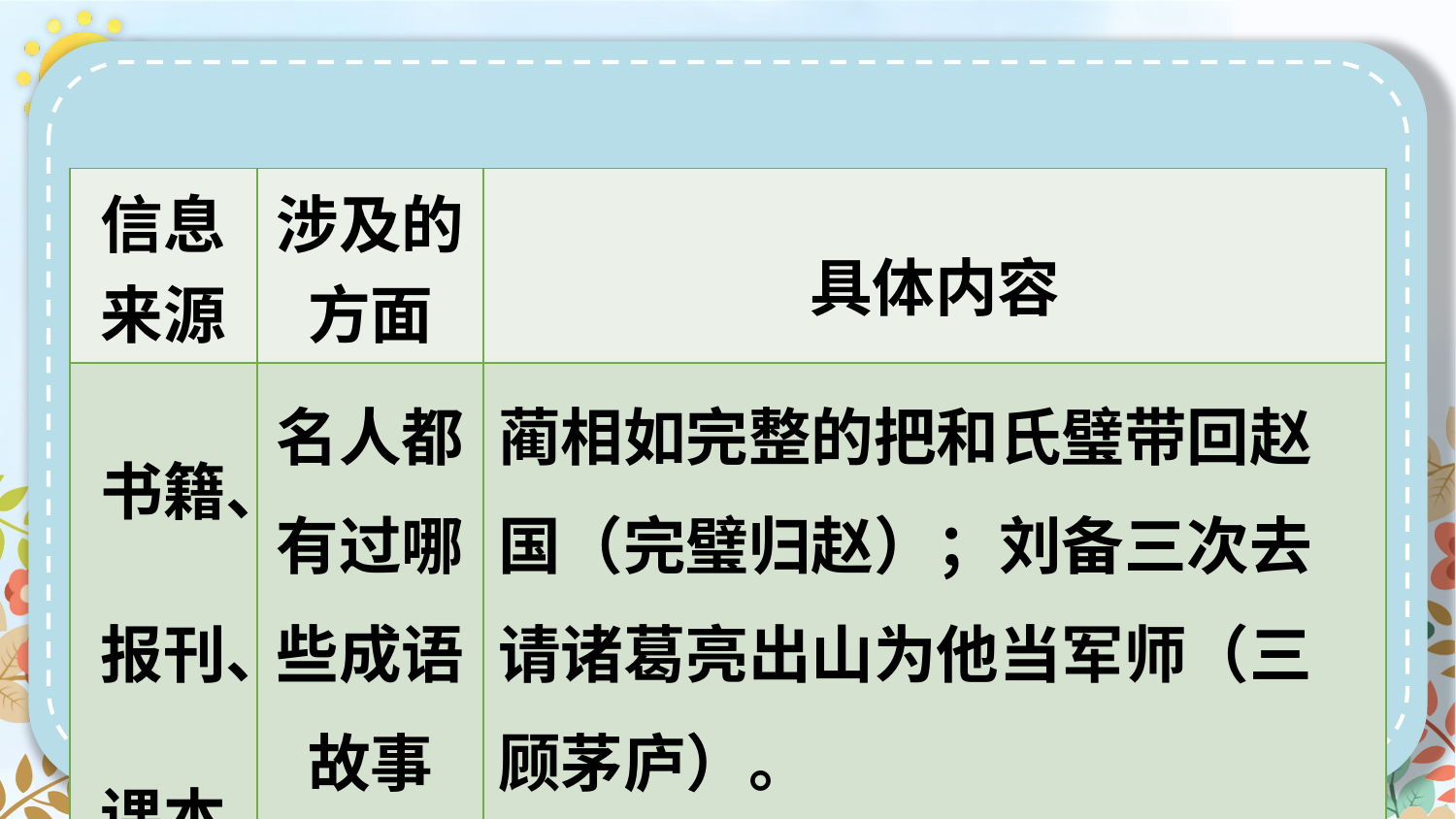

| 信息来源 | 涉及的方面 | 具体内容 |
| --- | --- | --- |
| 书籍、报刊、课本 | 名人都有过哪些成语故事 | 蔺相如完整的把和氏璧带回赵国（完璧归赵）；刘备三次去请诸葛亮出山为他当军师（三顾茅庐）。 |